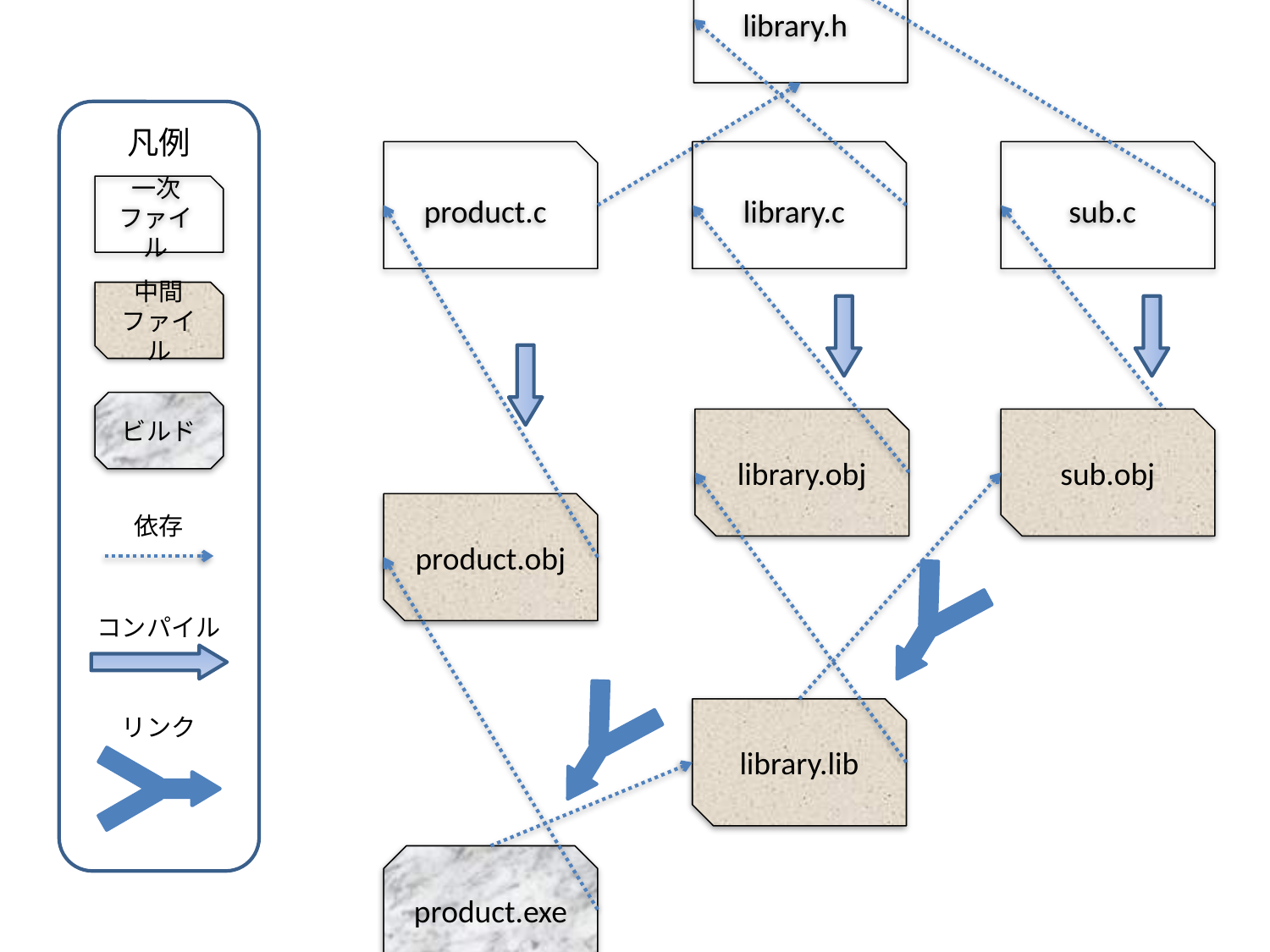

library.h

凡例
product.c
library.c
sub.c
一次
ファイル
中間
ファイル

ビルド
library.obj
sub.obj
product.obj
依存

コンパイル

library.lib
リンク

product.exe